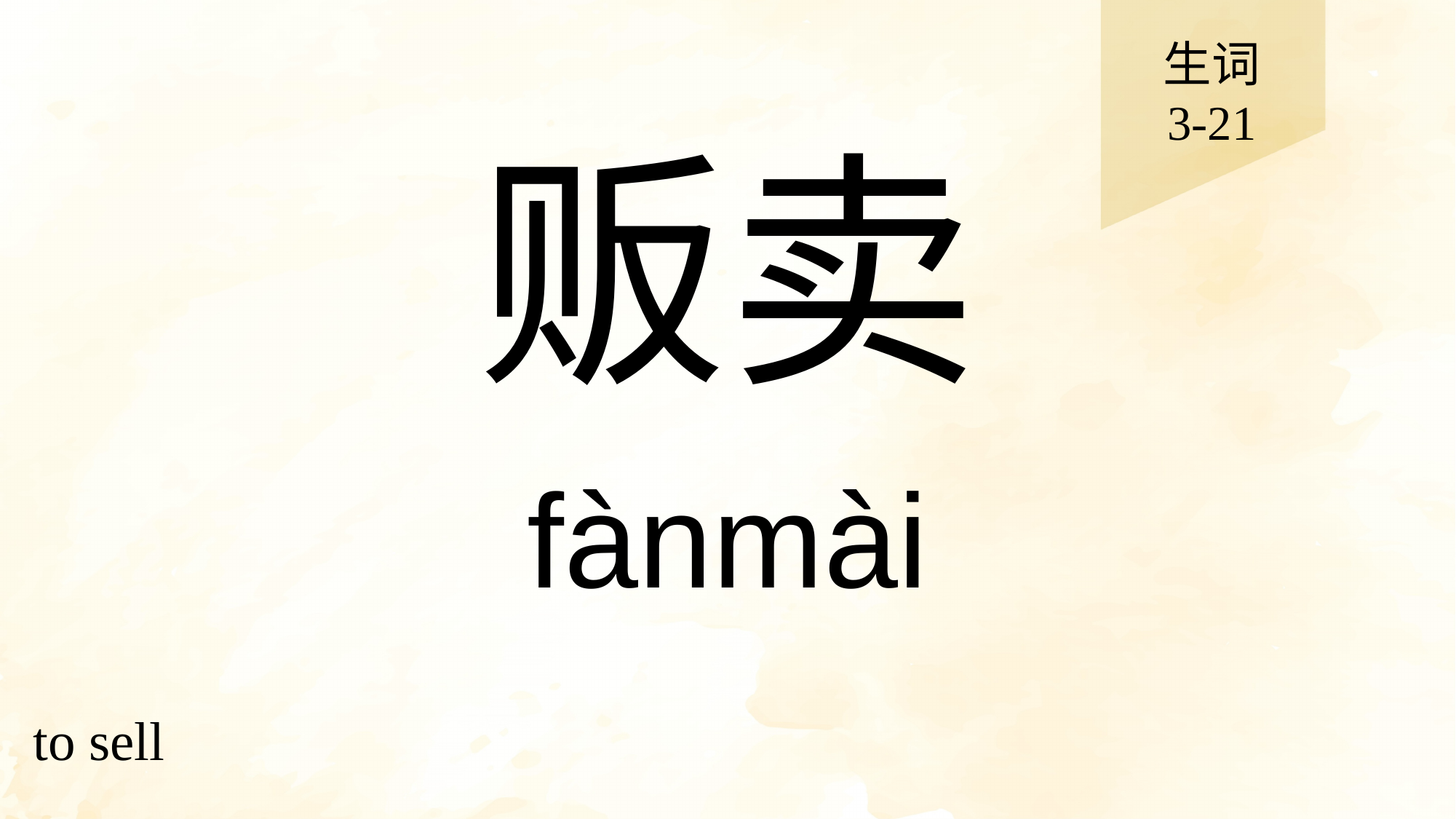

生词
3-21
# 贩卖
fànmài
to sell